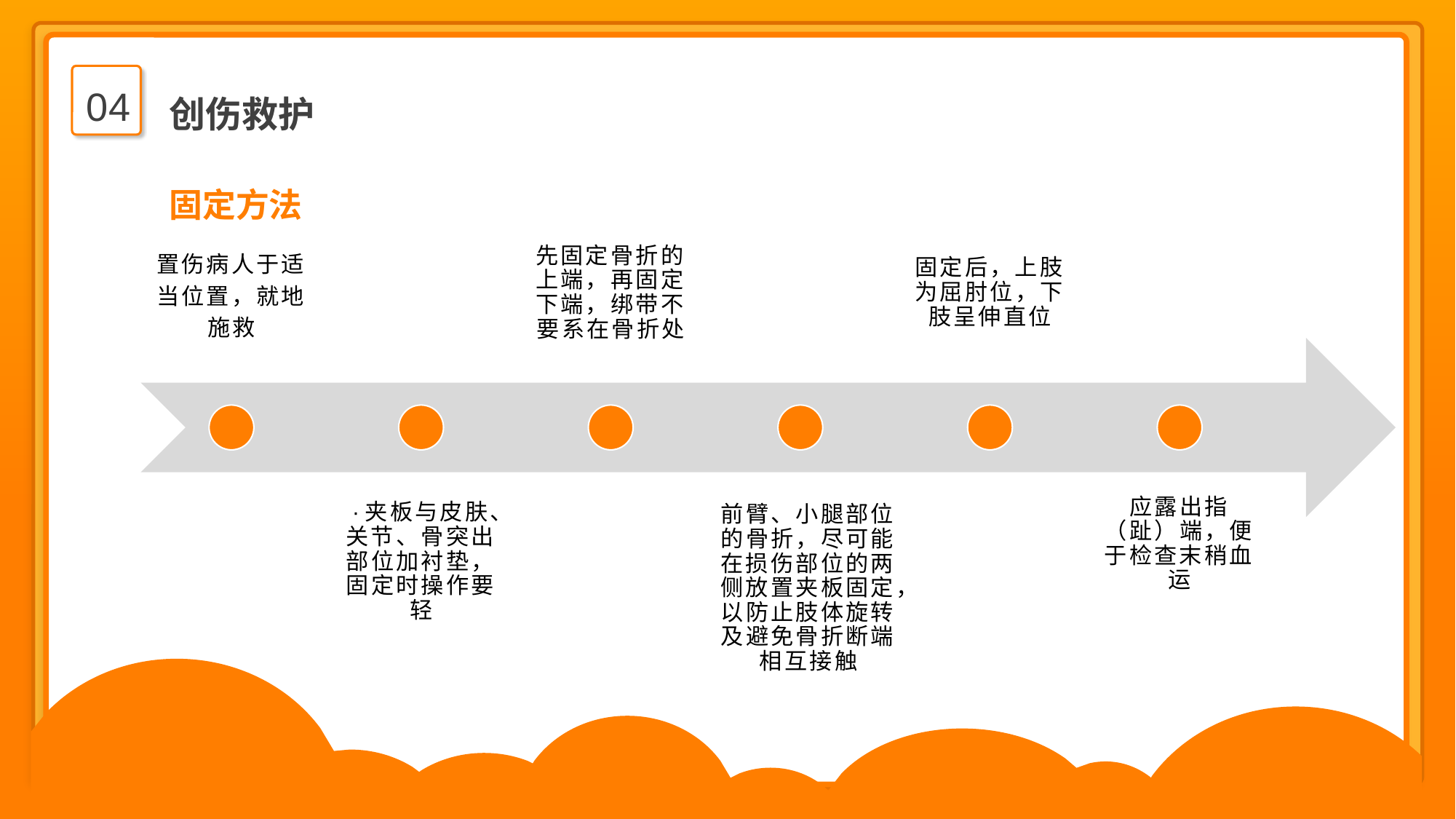

04
创伤救护
固定方法
置伤病人于适当位置，就地施救
先固定骨折的上端，再固定下端，绑带不要系在骨折处
固定后，上肢为屈肘位，下肢呈伸直位

应露出指（趾）端，便于检查末稍血运
·夹板与皮肤、关节、骨突出部位加衬垫，固定时操作要轻
前臂、小腿部位的骨折，尽可能在损伤部位的两侧放置夹板固定，以防止肢体旋转及避免骨折断端相互接触